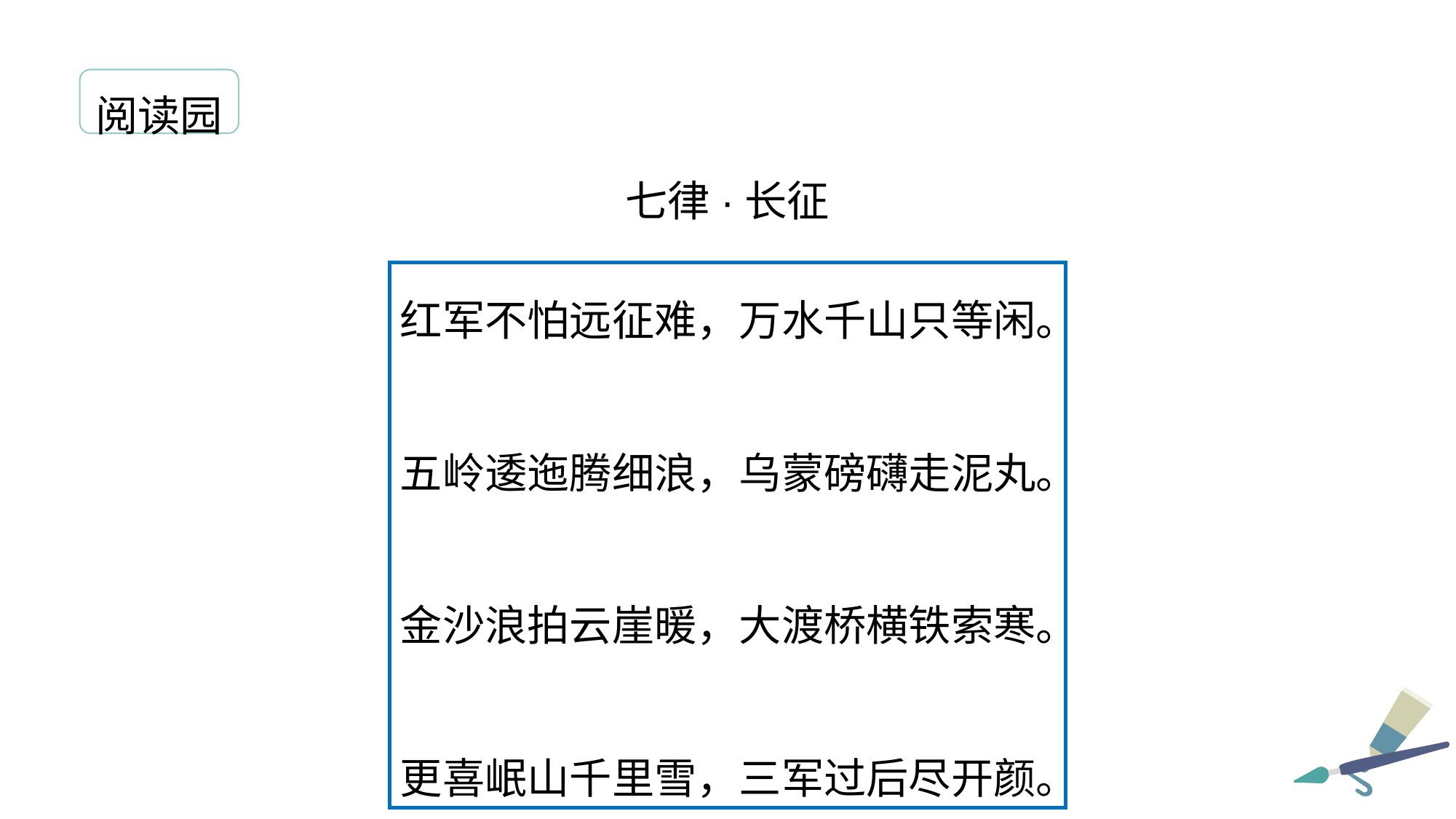

阅读园
七律·长征
红军不怕远征难，万水千山只等闲。
五岭逶迤腾细浪，乌蒙磅礴走泥丸。
金沙浪拍云崖暖，大渡桥横铁索寒。
更喜岷山千里雪，三军过后尽开颜。